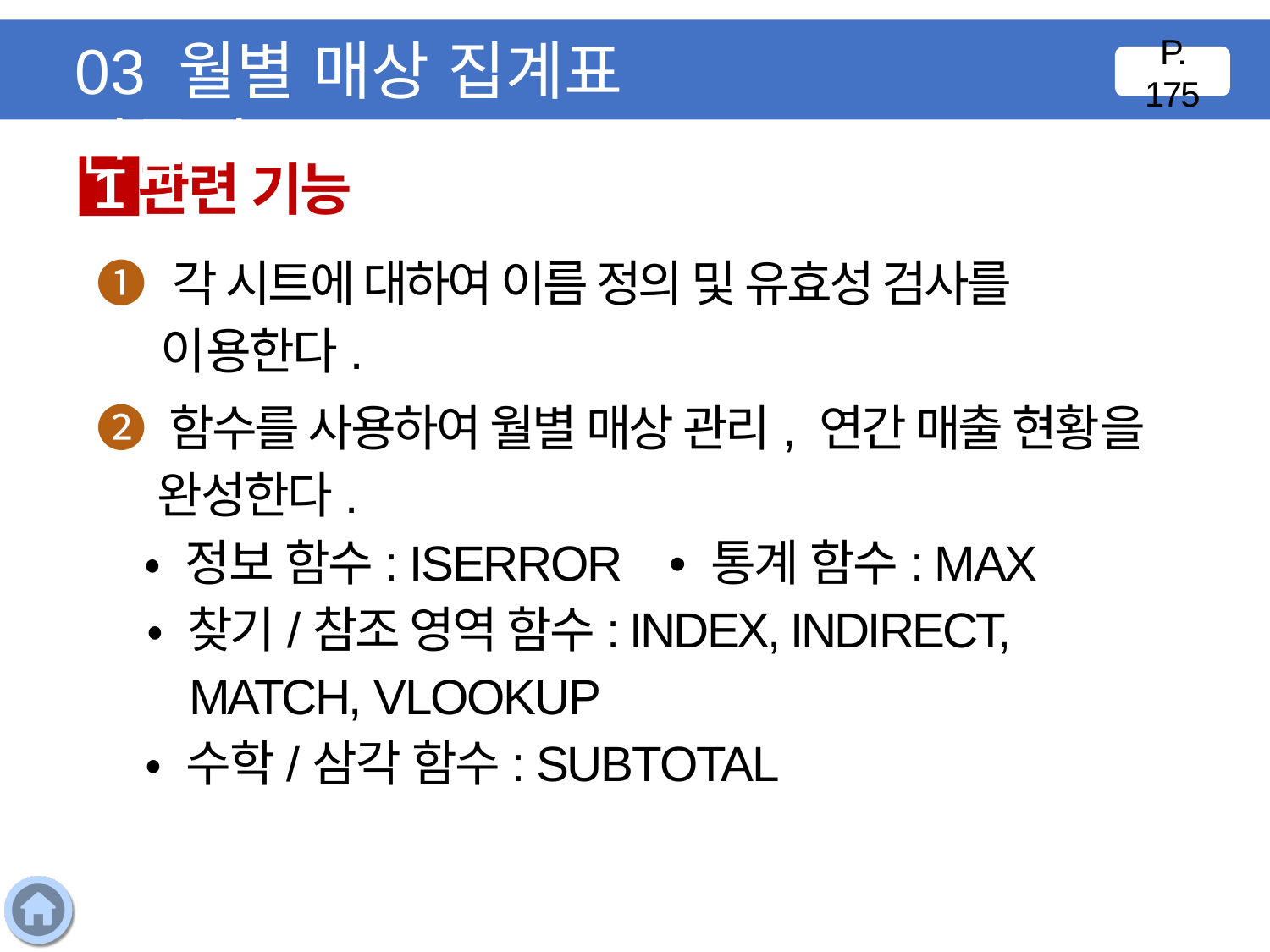

03 월별 매상 집계표 만들기
P. 175
관련 기능
1
❶ 각 시트에 대하여 이름 정의 및 유효성 검사를 이용한다.
❷ 함수를 사용하여 월별 매상 관리, 연간 매출 현황을 완성한다.
    • 정보 함수: ISERROR    • 통계 함수: MAX
    • 찾기/참조 영역 함수: INDEX, INDIRECT, MATCH, VLOOKUP
    • 수학/삼각 함수: SUBTOTAL